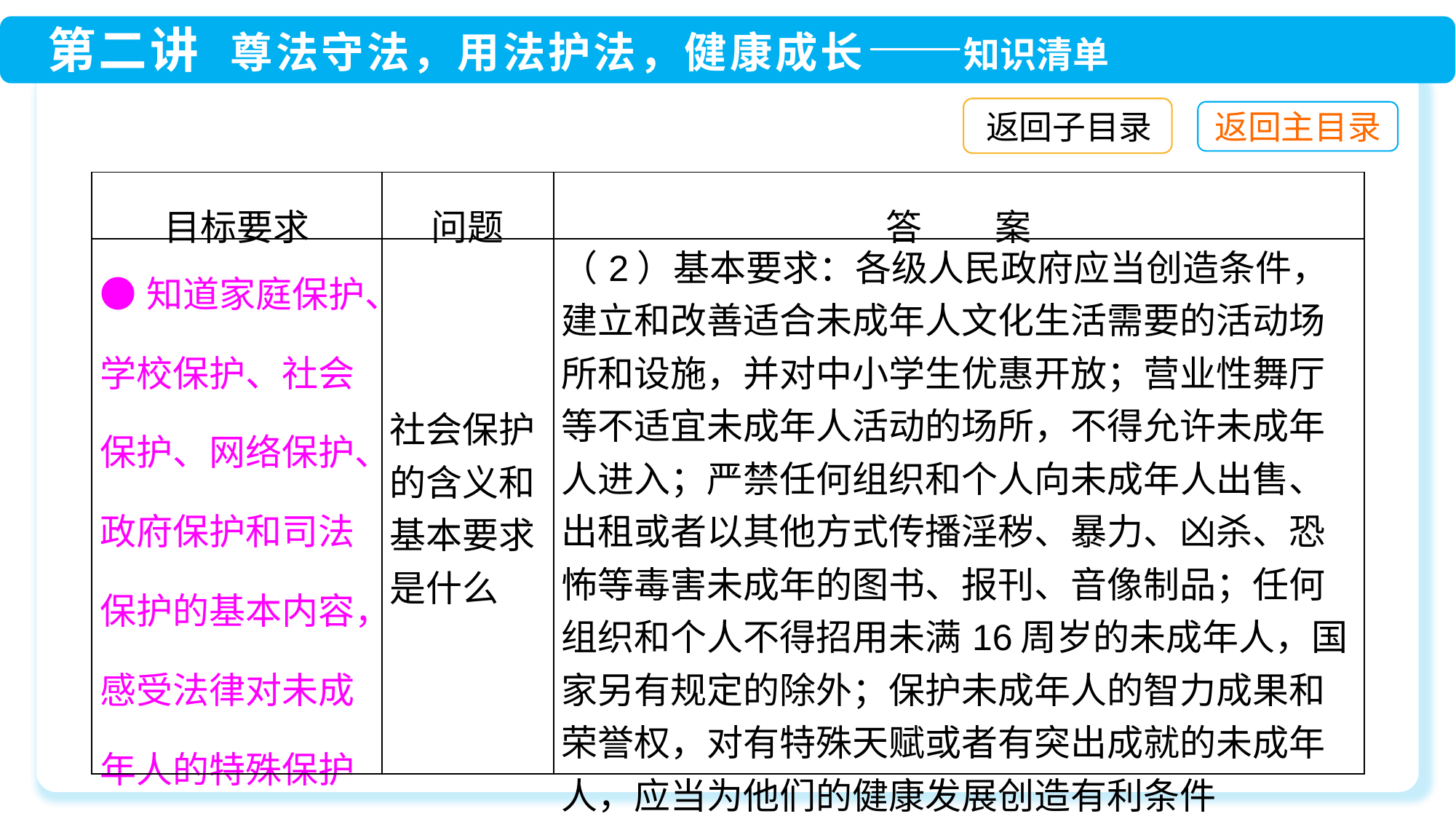

返回子目录
| 目标要求 | 问题 | 答　　案 |
| --- | --- | --- |
| ●知道家庭保护、学校保护、社会保护、网络保护、政府保护和司法保护的基本内容，感受法律对未成年人的特殊保护 | 社会保护的含义和基本要求是什么 | （2）基本要求：各级人民政府应当创造条件，建立和改善适合未成年人文化生活需要的活动场所和设施，并对中小学生优惠开放；营业性舞厅等不适宜未成年人活动的场所，不得允许未成年人进入；严禁任何组织和个人向未成年人出售、出租或者以其他方式传播淫秽、暴力、凶杀、恐怖等毒害未成年的图书、报刊、音像制品；任何组织和个人不得招用未满16周岁的未成年人，国家另有规定的除外；保护未成年人的智力成果和荣誉权，对有特殊天赋或者有突出成就的未成年人，应当为他们的健康发展创造有利条件 |